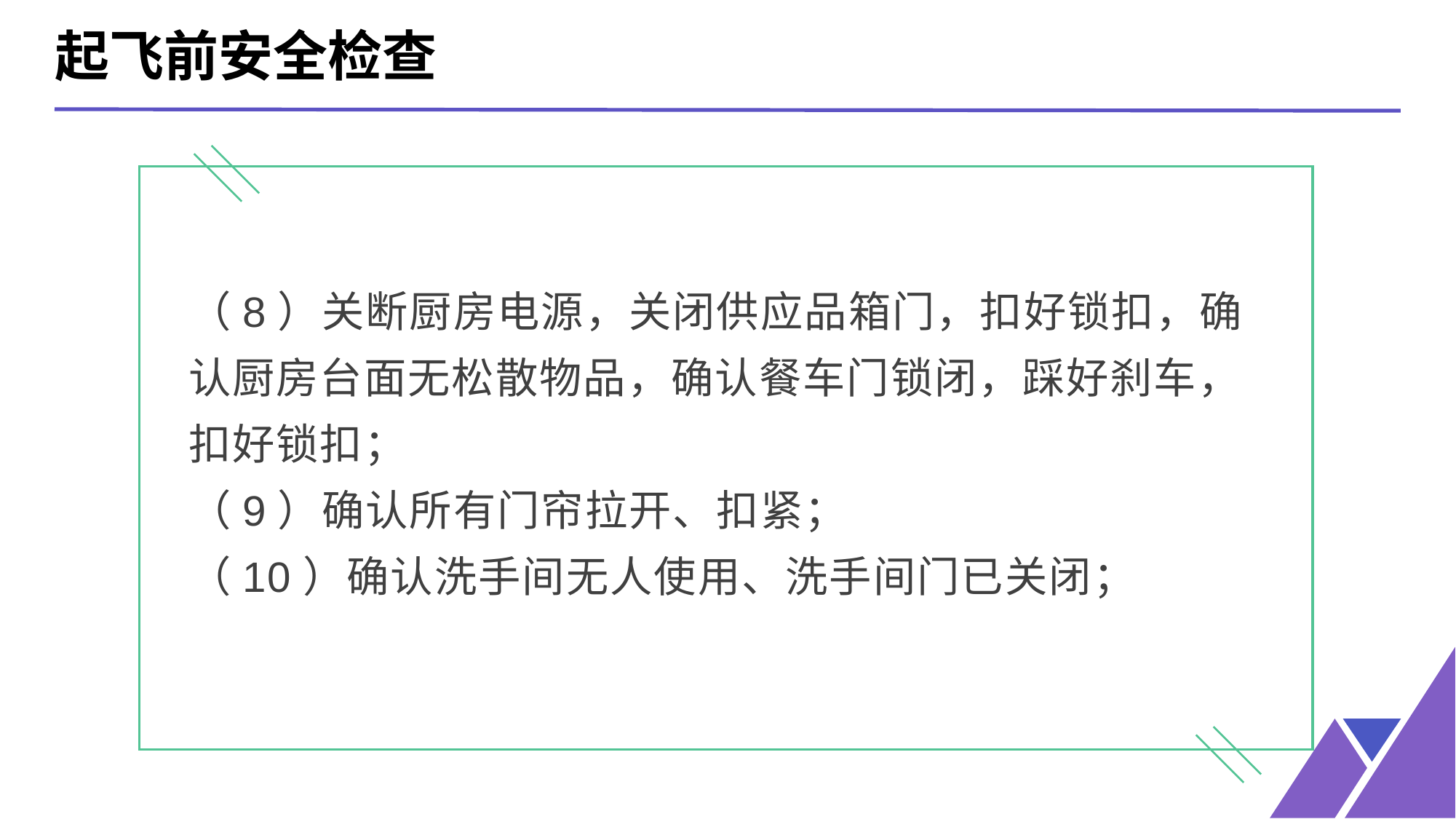

起飞前安全检查

（8）关断厨房电源，关闭供应品箱门，扣好锁扣，确认厨房台面无松散物品，确认餐车门锁闭，踩好刹车，扣好锁扣；
（9）确认所有门帘拉开、扣紧；
（10）确认洗手间无人使用、洗手间门已关闭；